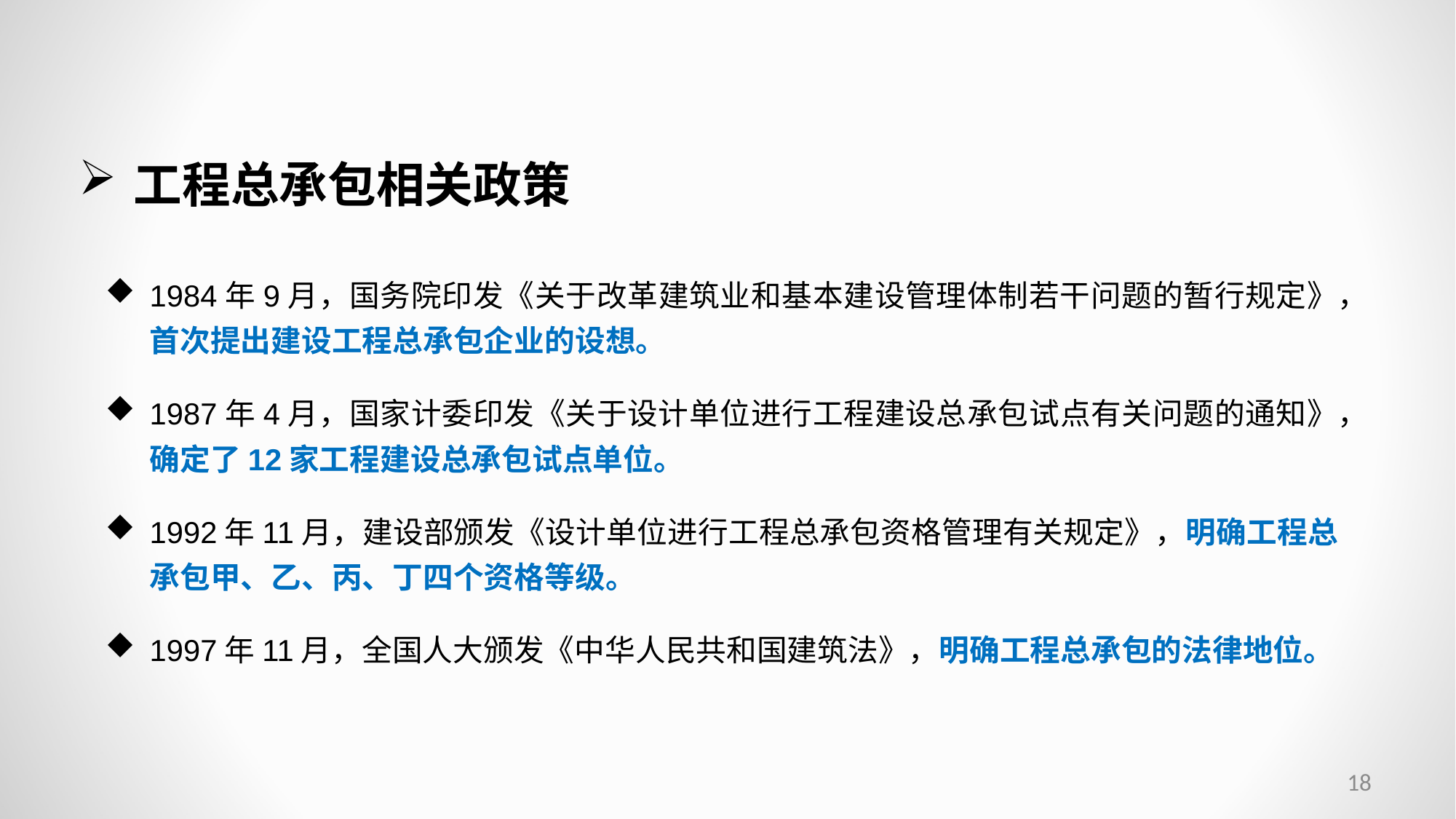

工程总承包相关政策
1984年9月，国务院印发《关于改革建筑业和基本建设管理体制若干问题的暂行规定》，首次提出建设工程总承包企业的设想。
1987年4月，国家计委印发《关于设计单位进行工程建设总承包试点有关问题的通知》，确定了12家工程建设总承包试点单位。
1992年11月，建设部颁发《设计单位进行工程总承包资格管理有关规定》，明确工程总承包甲、乙、丙、丁四个资格等级。
1997年11月，全国人大颁发《中华人民共和国建筑法》，明确工程总承包的法律地位。

18